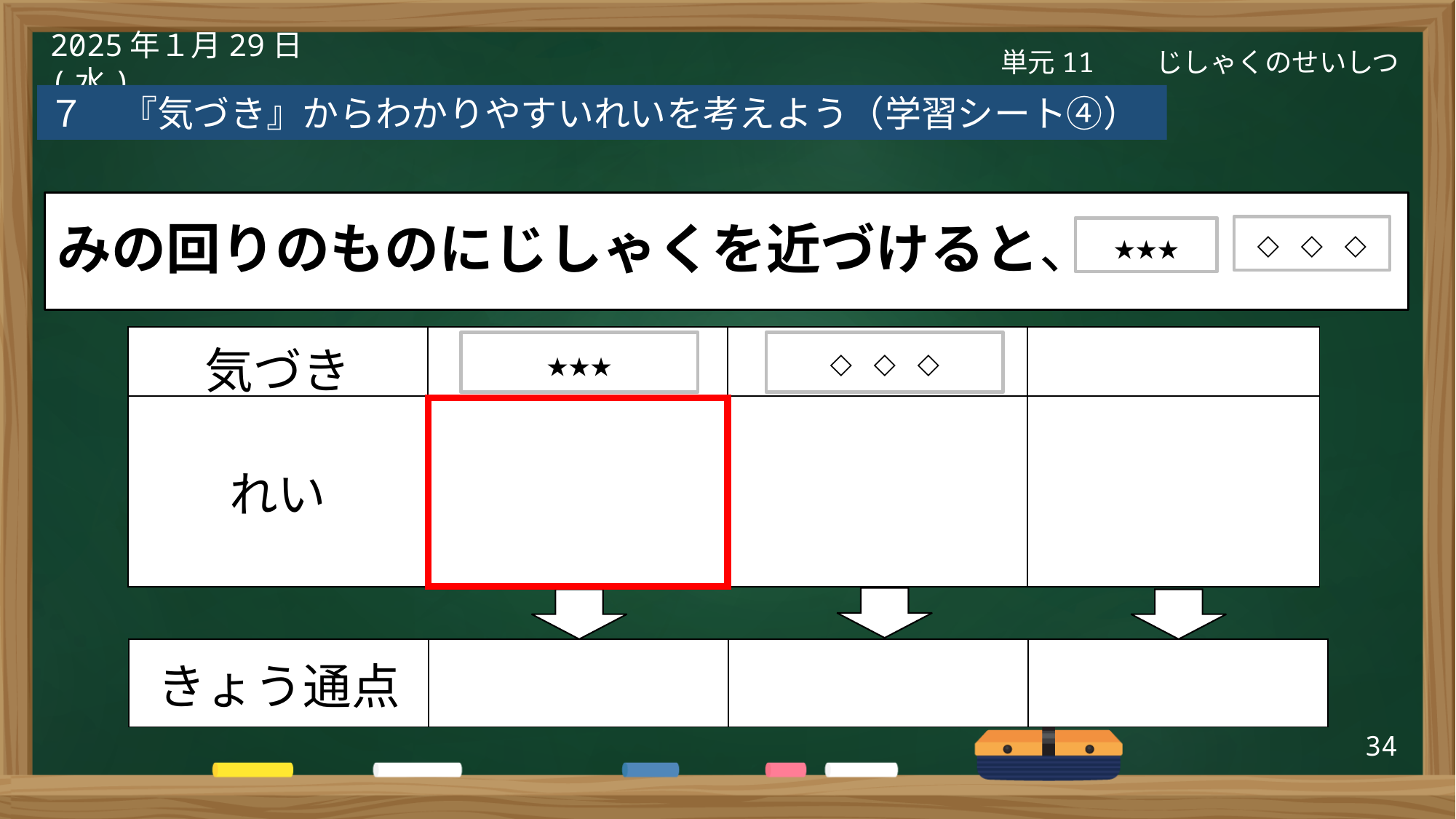

単元11　　じしゃくのせいしつ
2025年１月29日(水)
７　『気づき』からわかりやすいれいを考えよう（学習シート④）

◇◇◇
★★★
みの回りのものにじしゃくを近づけると、
| 気づき |  |  |  |
| --- | --- | --- | --- |
| れい |  |  |  |
★★★
◇◇◇

| きょう通点 |  |  |  |
| --- | --- | --- | --- |
34